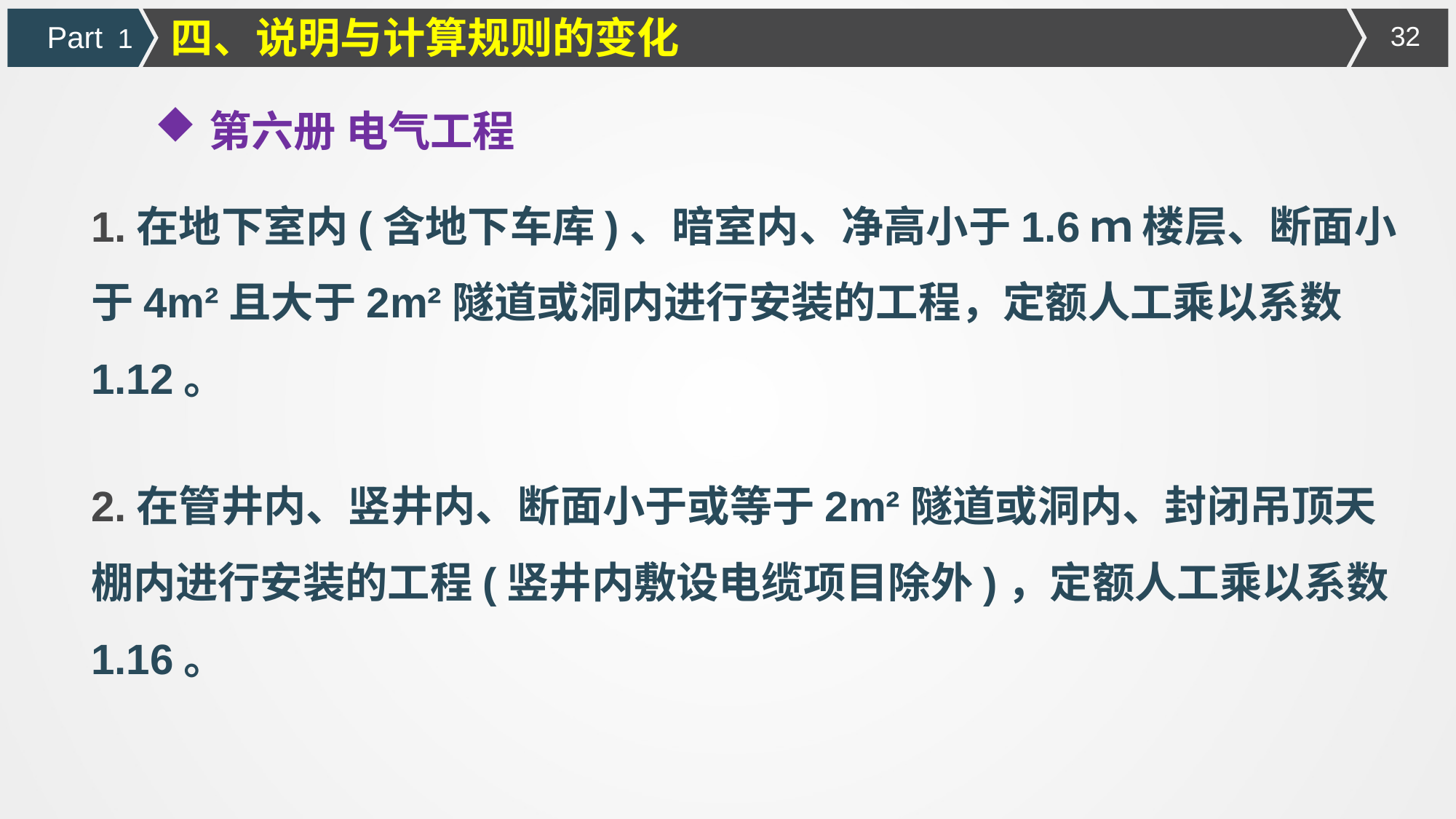

四、说明与计算规则的变化
Part  1
第六册 电气工程
1.在地下室内(含地下车库)、暗室内、净高小于1.6ｍ 楼层、断面小于4m²且大于2m²隧道或洞内进行安装的工程，定额人工乘以系数1.12。

2.在管井内、竖井内、断面小于或等于2m²隧道或洞内、封闭吊顶天棚内进行安装的工程(竖井内敷设电缆项目除外)，定额人工乘以系数1.16。